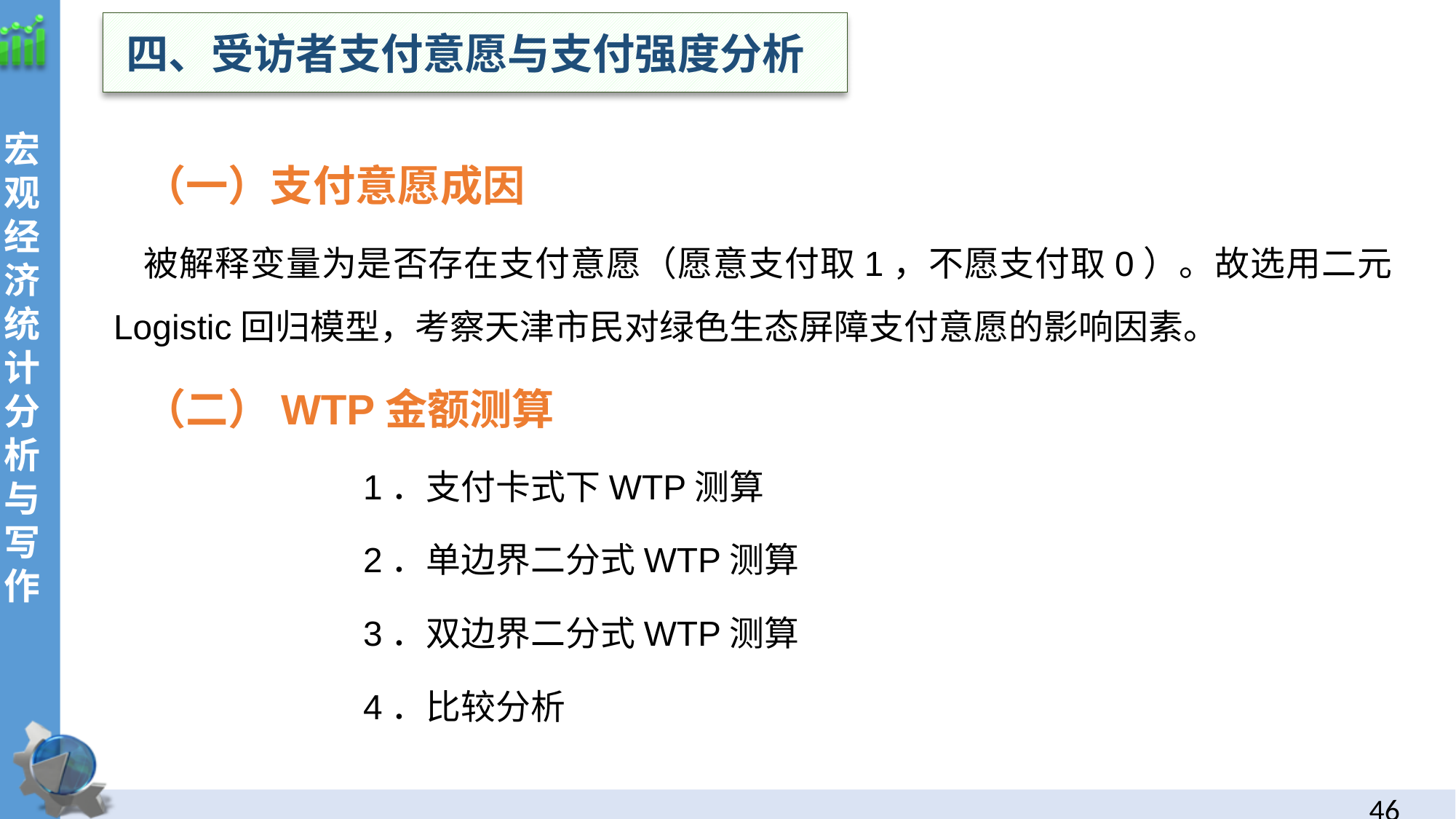

四、受访者支付意愿与支付强度分析
宏观经济统计分析与写作

（一）支付意愿成因
被解释变量为是否存在支付意愿（愿意支付取1，不愿支付取0）。故选用二元Logistic回归模型，考察天津市民对绿色生态屏障支付意愿的影响因素。
（二）WTP金额测算
1．支付卡式下WTP测算
2．单边界二分式WTP测算
3．双边界二分式WTP测算
4．比较分析

46